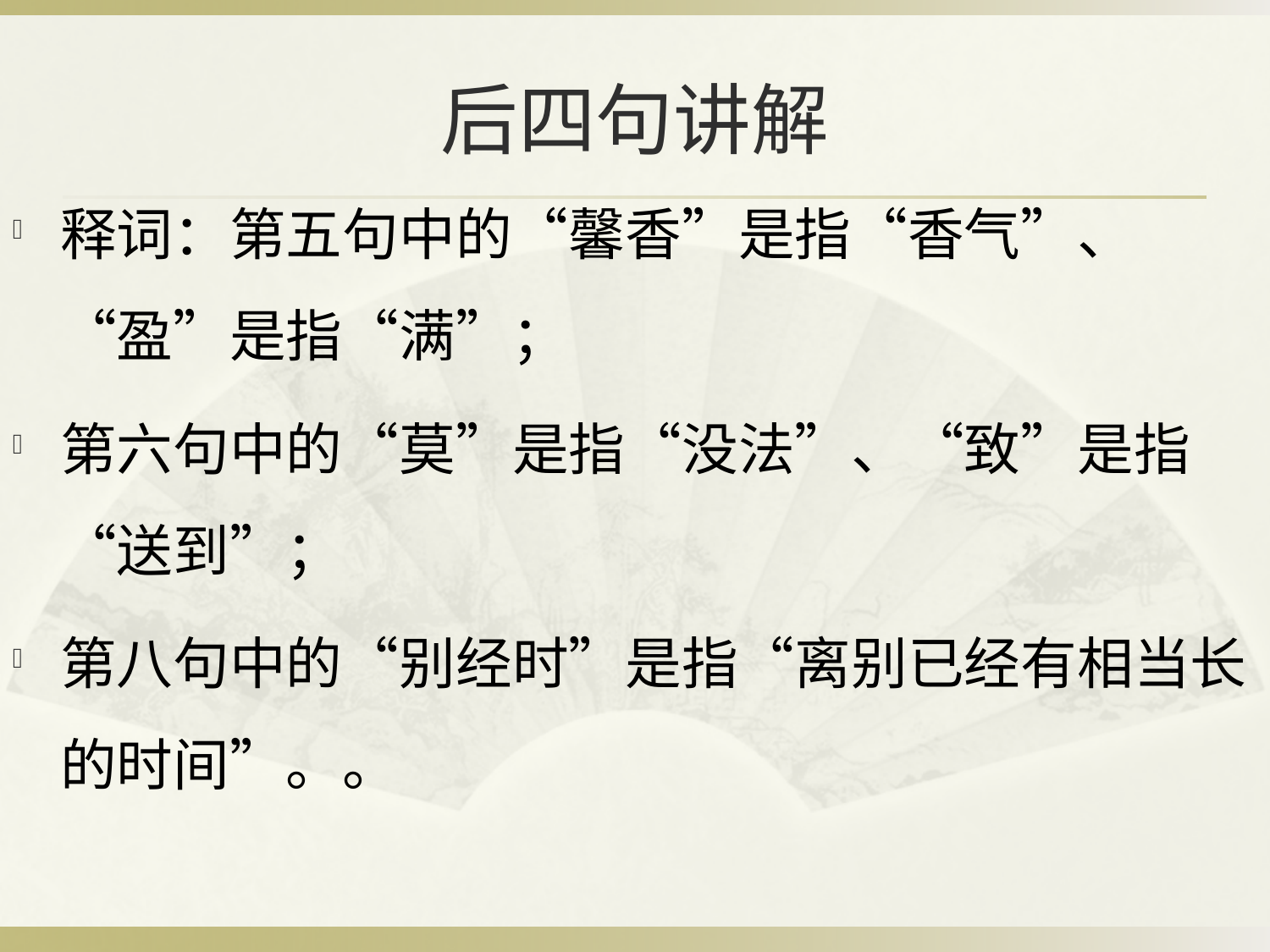

# 后四句讲解
释词：第五句中的“馨香”是指“香气”、“盈”是指“满”；
第六句中的“莫”是指“没法”、“致”是指“送到”；
第八句中的“别经时”是指“离别已经有相当长的时间”。。